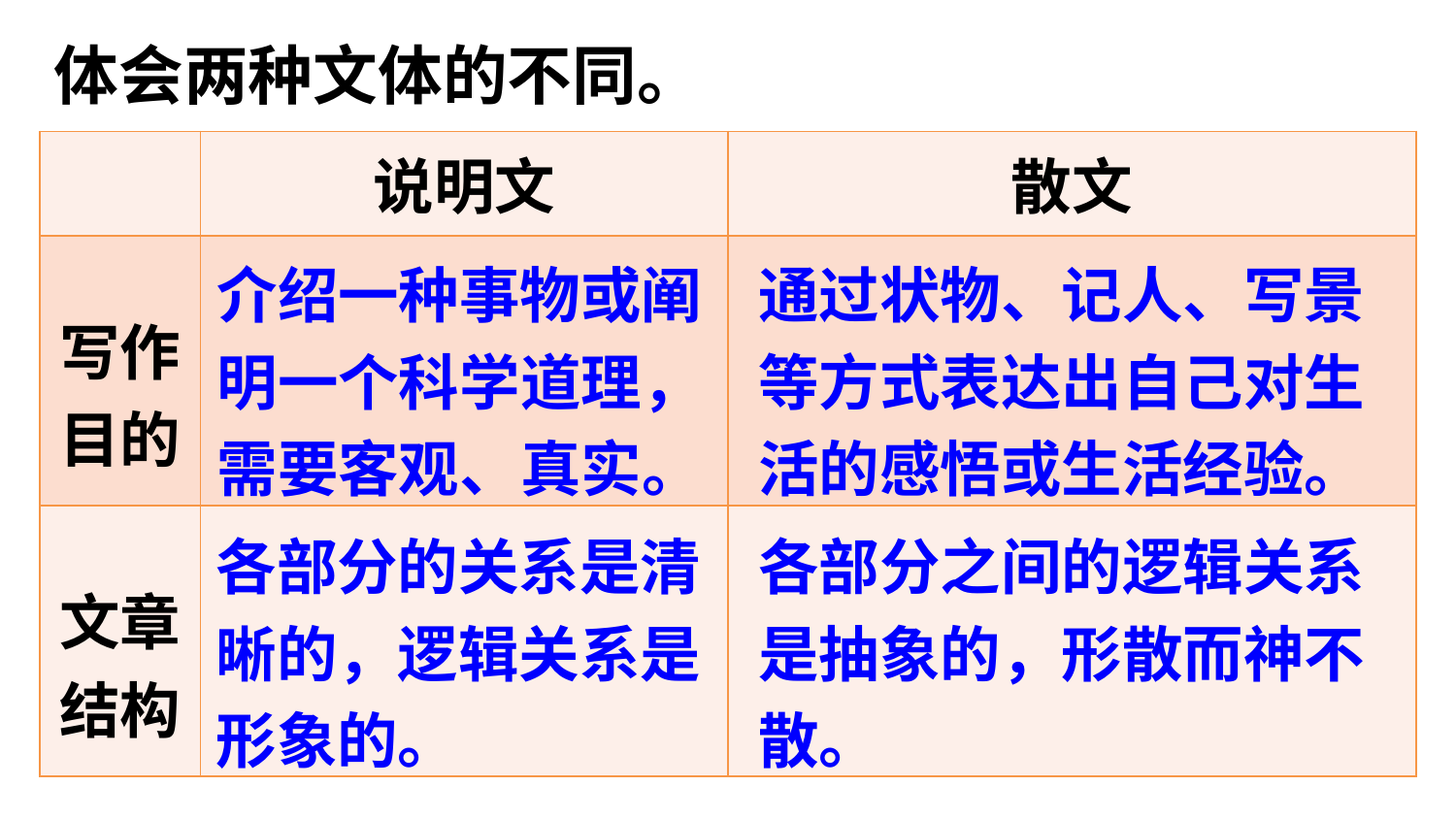

体会两种文体的不同。
|  | 说明文 | 散文 |
| --- | --- | --- |
| 写作 目的 |  |  |
| 文章 结构 |  |  |
介绍一种事物或阐明一个科学道理，需要客观、真实。
通过状物、记人、写景等方式表达出自己对生活的感悟或生活经验。
各部分的关系是清晰的，逻辑关系是形象的。
各部分之间的逻辑关系是抽象的，形散而神不散。